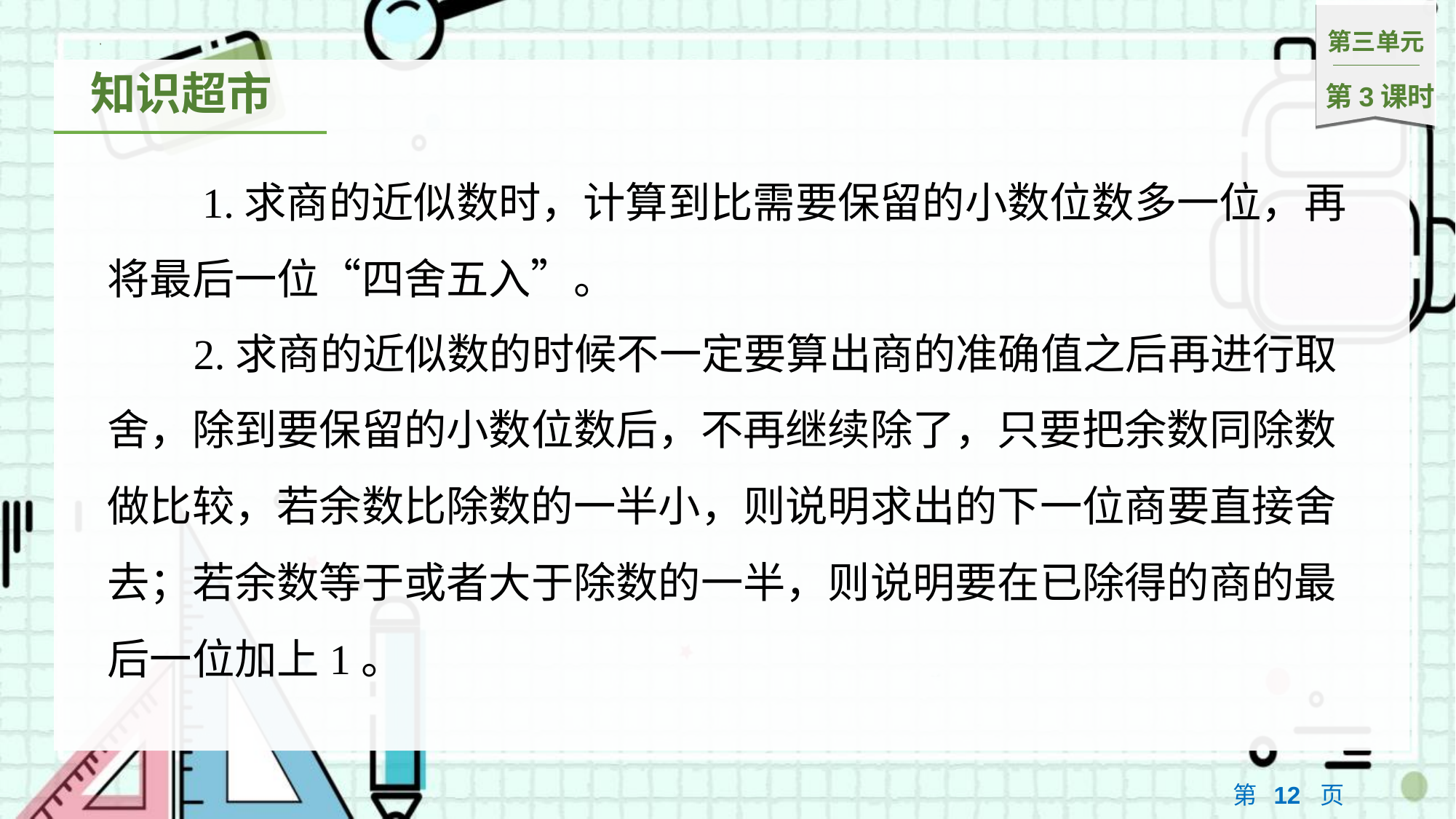

1.求商的近似数时，计算到比需要保留的小数位数多一位，再将最后一位“四舍五入”。
2.求商的近似数的时候不一定要算出商的准确值之后再进行取舍，除到要保留的小数位数后，不再继续除了，只要把余数同除数做比较，若余数比除数的一半小，则说明求出的下一位商要直接舍去；若余数等于或者大于除数的一半，则说明要在已除得的商的最后一位加上1。